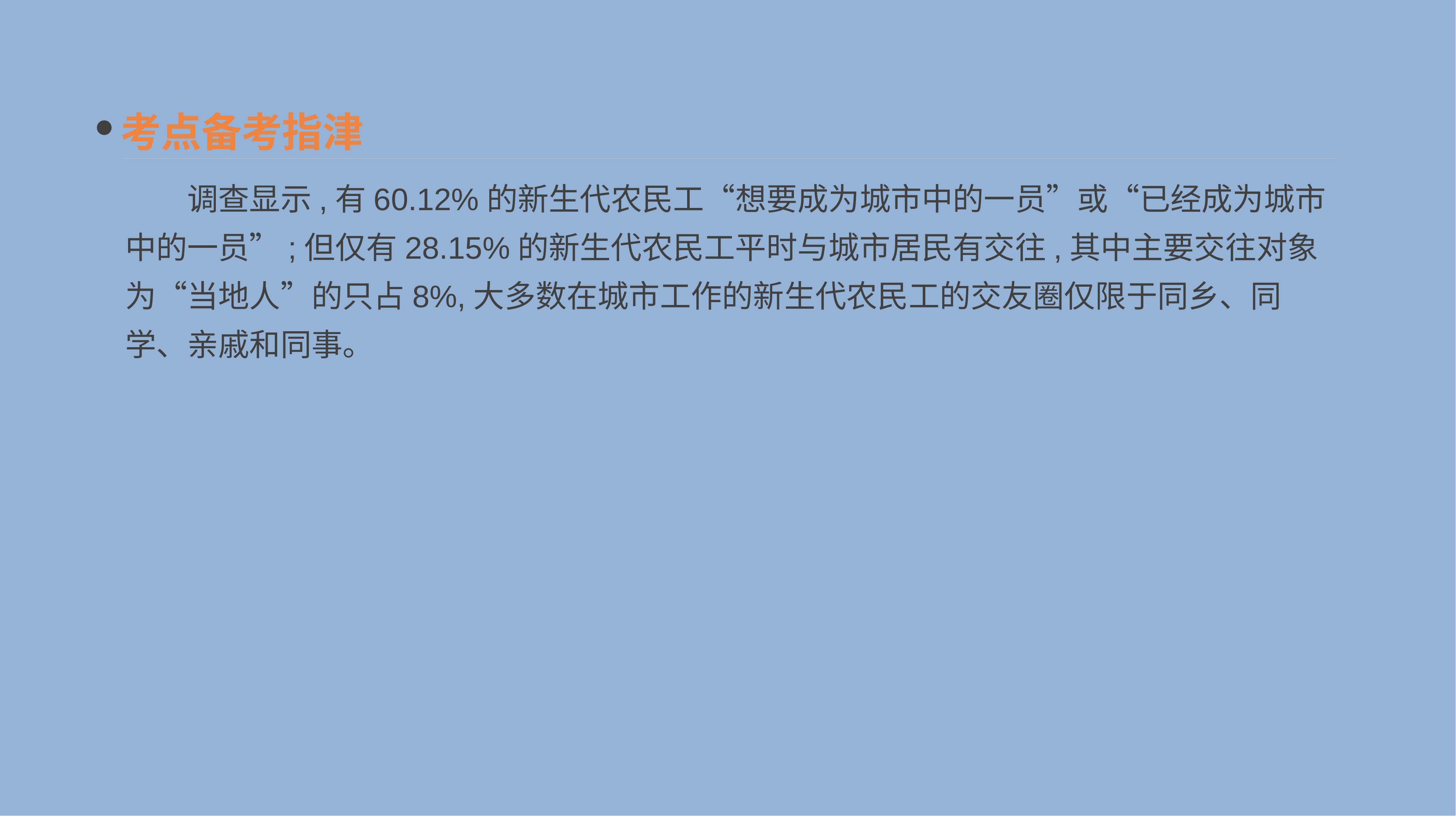

考点备考指津

　　调查显示,有60.12%的新生代农民工“想要成为城市中的一员”或“已经成为城市中的一员”;但仅有28.15%的新生代农民工平时与城市居民有交往,其中主要交往对象为“当地人”的只占8%,大多数在城市工作的新生代农民工的交友圈仅限于同乡、同学、亲戚和同事。